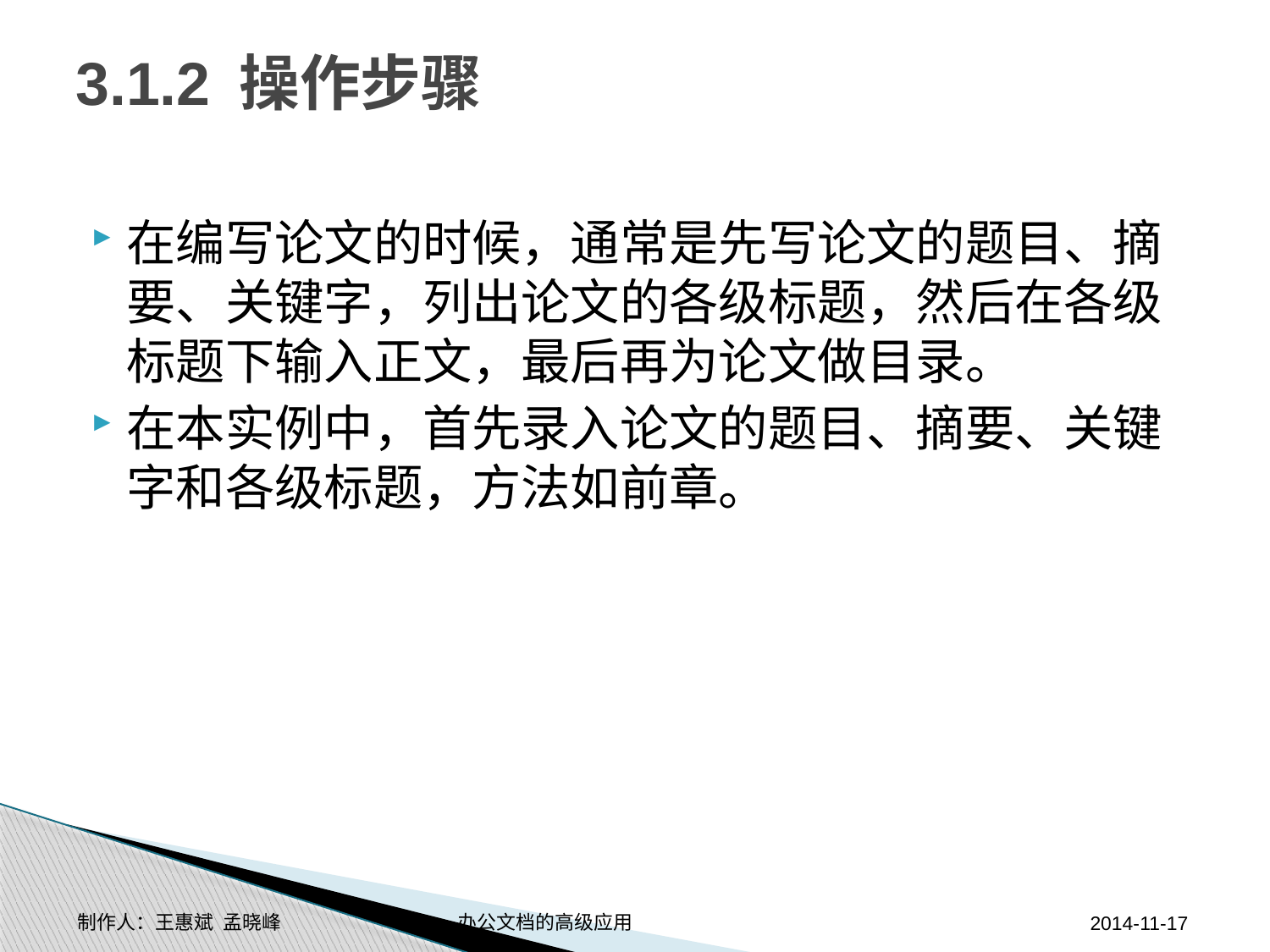

# 3.1.2 操作步骤
在编写论文的时候，通常是先写论文的题目、摘要、关键字，列出论文的各级标题，然后在各级标题下输入正文，最后再为论文做目录。
在本实例中，首先录入论文的题目、摘要、关键字和各级标题，方法如前章。
制作人：王惠斌  孟晓峰                                        办公文档的高级应用
2014-11-17